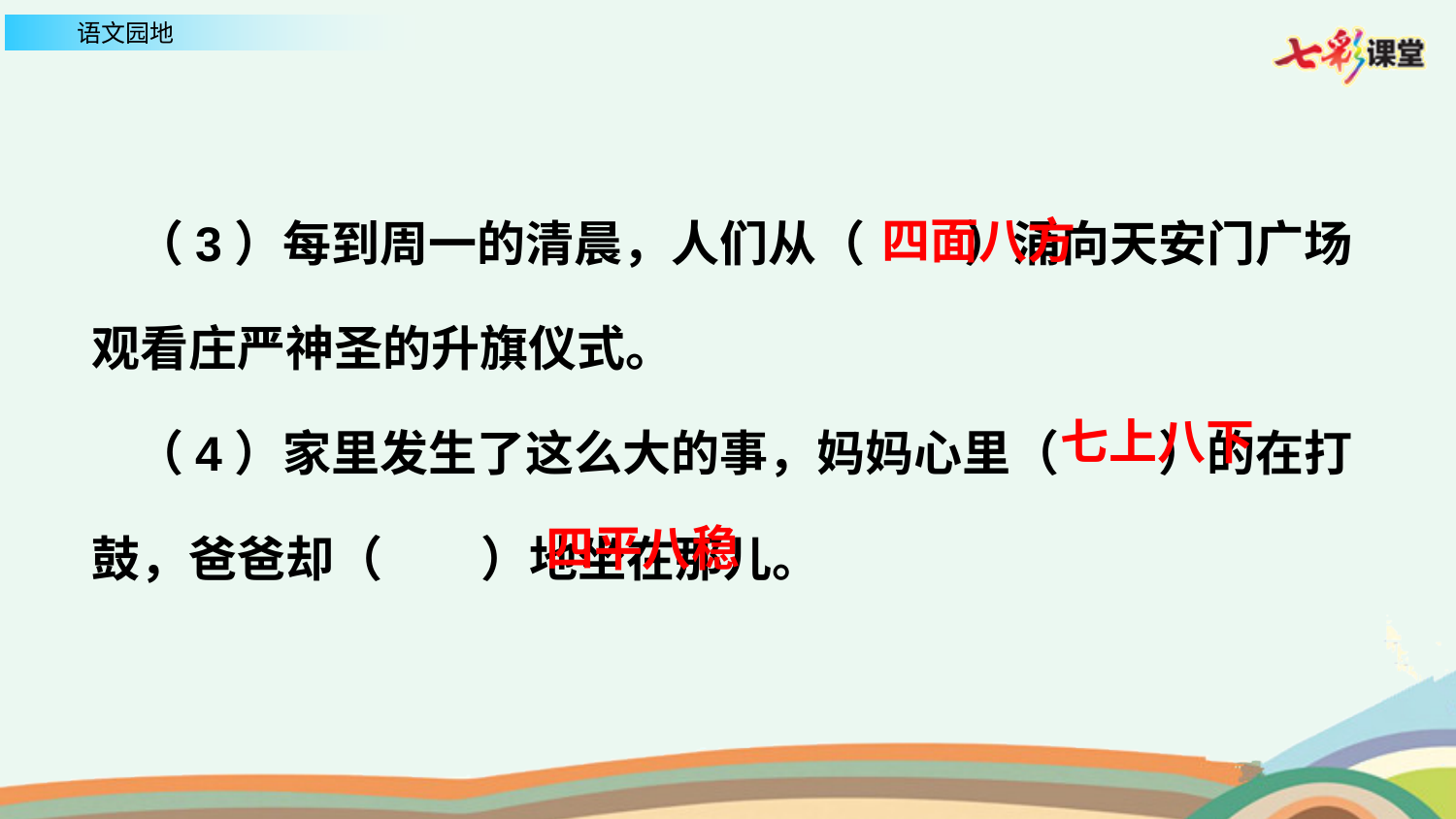

（3）每到周一的清晨，人们从（         ）涌向天安门广场观看庄严神圣的升旗仪式。
   （4）家里发生了这么大的事，妈妈心里（         ）的在打鼓，爸爸却（         ）地坐在那儿。
四面八方
七上八下
四平八稳